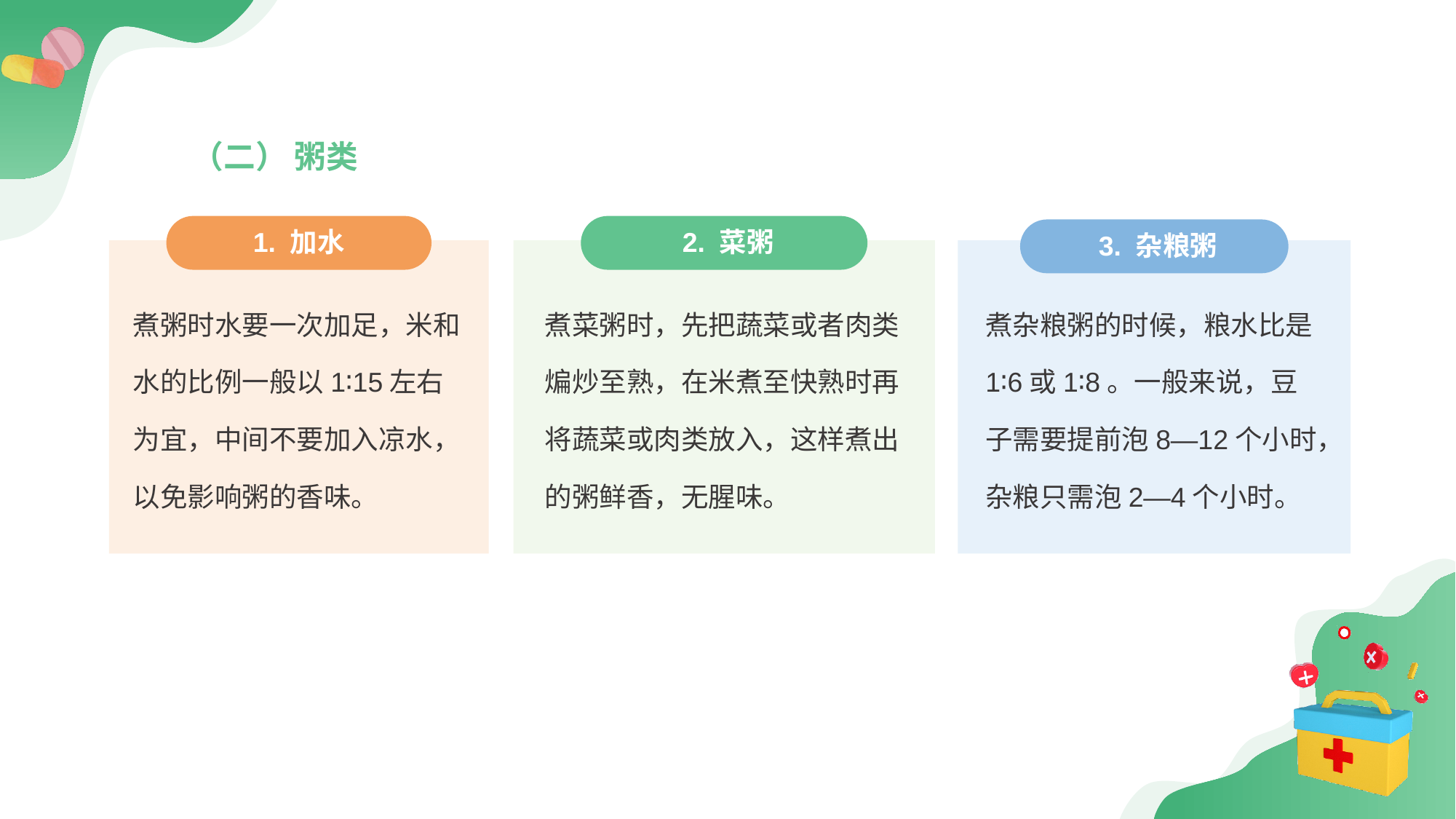

（二） 粥类

1. 加水
  2. 菜粥

 3. 杂粮粥

煮粥时水要一次加足，米和水的比例一般以1∶15左右为宜，中间不要加入凉水，以免影响粥的香味。
煮菜粥时，先把蔬菜或者肉类煸炒至熟，在米煮至快熟时再将蔬菜或肉类放入，这样煮出的粥鲜香，无腥味。
煮杂粮粥的时候，粮水比是1∶6或1∶8。一般来说，豆子需要提前泡8—12个小时，杂粮只需泡2—4个小时。